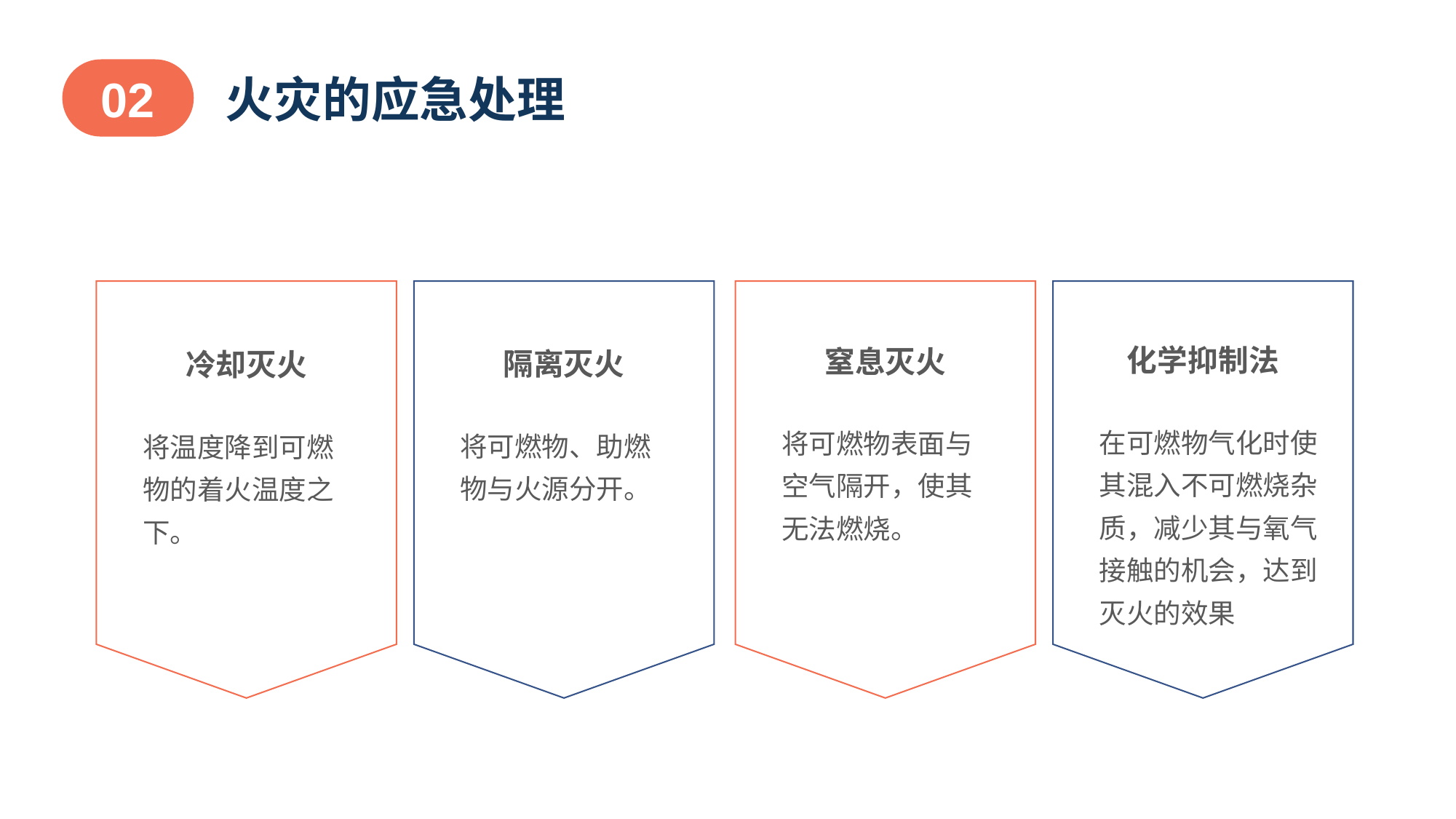

02
火灾的应急处理

化学抑制法
窒息灭火
隔离灭火
冷却灭火
在可燃物气化时使其混入不可燃烧杂质，减少其与氧气接触的机会，达到灭火的效果
将可燃物表面与空气隔开，使其无法燃烧。
将可燃物、助燃物与火源分开。
将温度降到可燃物的着火温度之下。